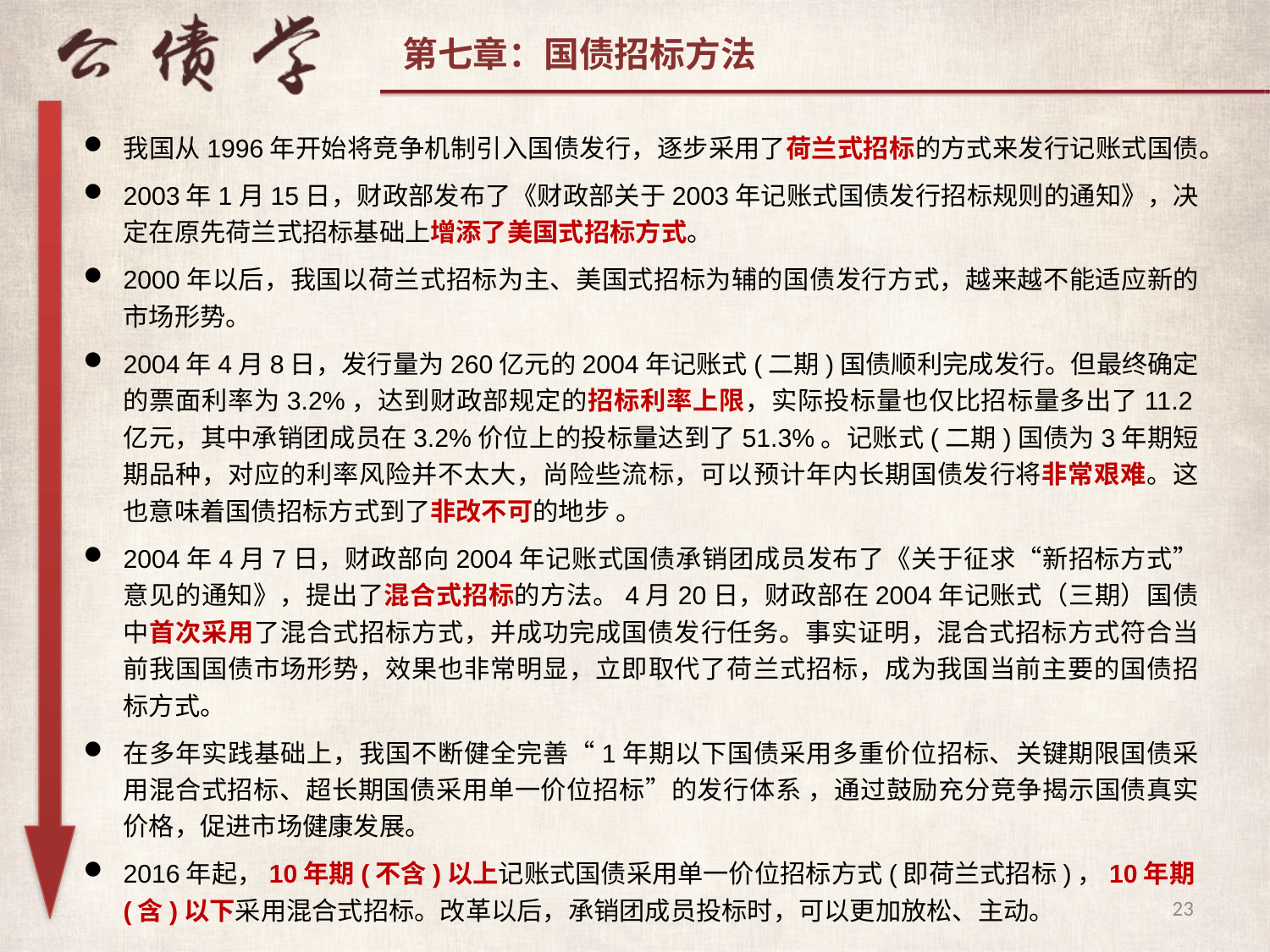

我国从1996年开始将竞争机制引入国债发行，逐步采用了荷兰式招标的方式来发行记账式国债。
2003年1月15日，财政部发布了《财政部关于2003年记账式国债发行招标规则的通知》，决定在原先荷兰式招标基础上增添了美国式招标方式。
2000年以后，我国以荷兰式招标为主、美国式招标为辅的国债发行方式，越来越不能适应新的市场形势。
2004年4月8日，发行量为260亿元的2004年记账式(二期)国债顺利完成发行。但最终确定的票面利率为3.2%，达到财政部规定的招标利率上限，实际投标量也仅比招标量多出了11.2亿元，其中承销团成员在3.2%价位上的投标量达到了51.3%。记账式(二期)国债为3年期短期品种，对应的利率风险并不太大，尚险些流标，可以预计年内长期国债发行将非常艰难。这也意味着国债招标方式到了非改不可的地步 。
2004年4月7日，财政部向2004年记账式国债承销团成员发布了《关于征求“新招标方式”意见的通知》，提出了混合式招标的方法。4月20日，财政部在2004年记账式（三期）国债中首次采用了混合式招标方式，并成功完成国债发行任务。事实证明，混合式招标方式符合当前我国国债市场形势，效果也非常明显，立即取代了荷兰式招标，成为我国当前主要的国债招标方式。
在多年实践基础上，我国不断健全完善“1年期以下国债采用多重价位招标、关键期限国债采用混合式招标、超长期国债采用单一价位招标”的发行体系 ，通过鼓励充分竞争揭示国债真实价格，促进市场健康发展。
2016年起，10年期(不含)以上记账式国债采用单一价位招标方式(即荷兰式招标)，10年期(含)以下采用混合式招标。改革以后，承销团成员投标时，可以更加放松、主动。
23